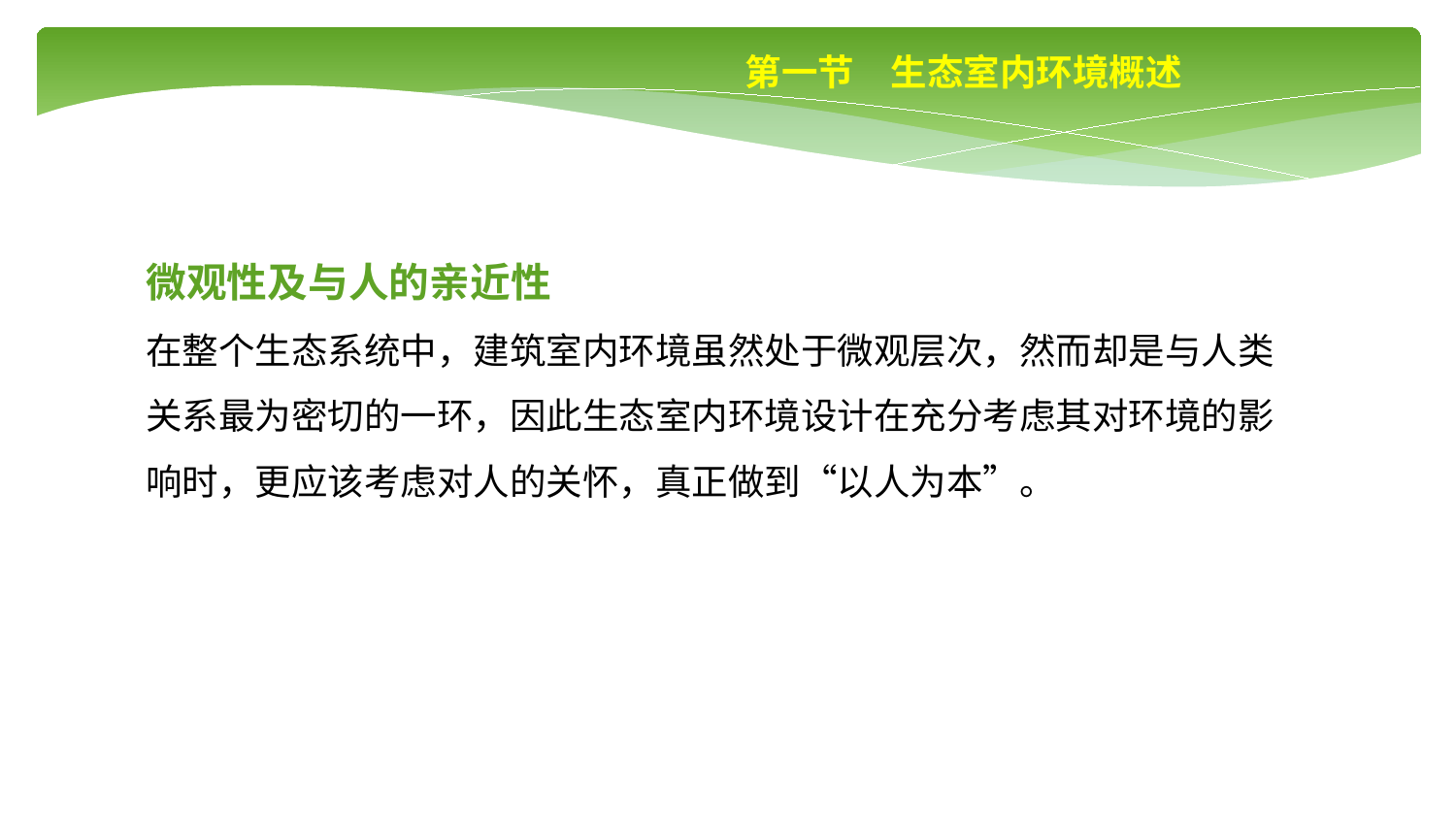

第一节　生态室内环境概述
微观性及与人的亲近性
在整个生态系统中，建筑室内环境虽然处于微观层次，然而却是与人类关系最为密切的一环，因此生态室内环境设计在充分考虑其对环境的影响时，更应该考虑对人的关怀，真正做到“以人为本”。